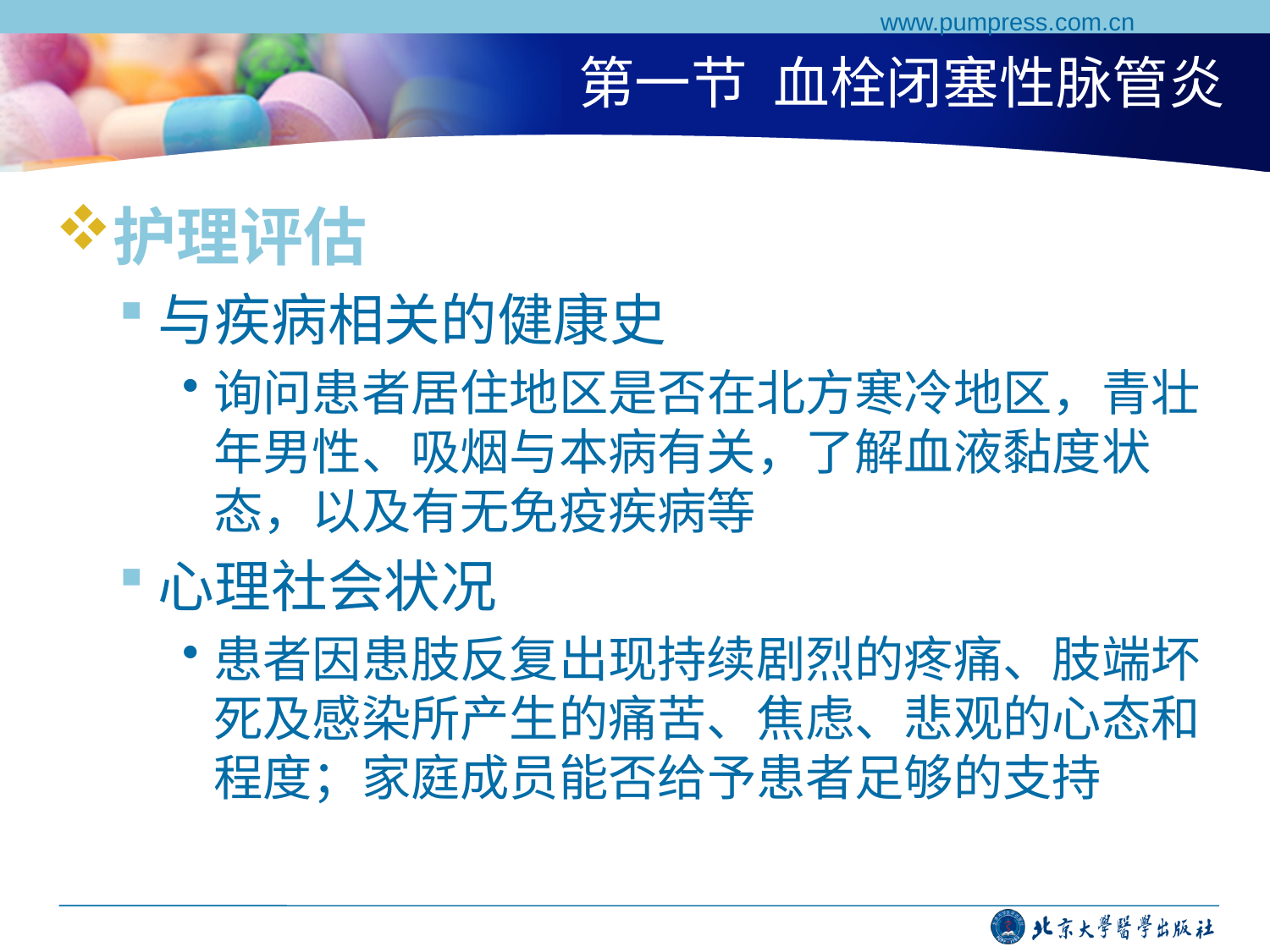

www.pumpress.com.cn
# 第一节  血栓闭塞性脉管炎
护理评估
与疾病相关的健康史
询问患者居住地区是否在北方寒冷地区，青壮年男性、吸烟与本病有关，了解血液黏度状态，以及有无免疫疾病等
心理社会状况
患者因患肢反复出现持续剧烈的疼痛、肢端坏死及感染所产生的痛苦、焦虑、悲观的心态和程度；家庭成员能否给予患者足够的支持